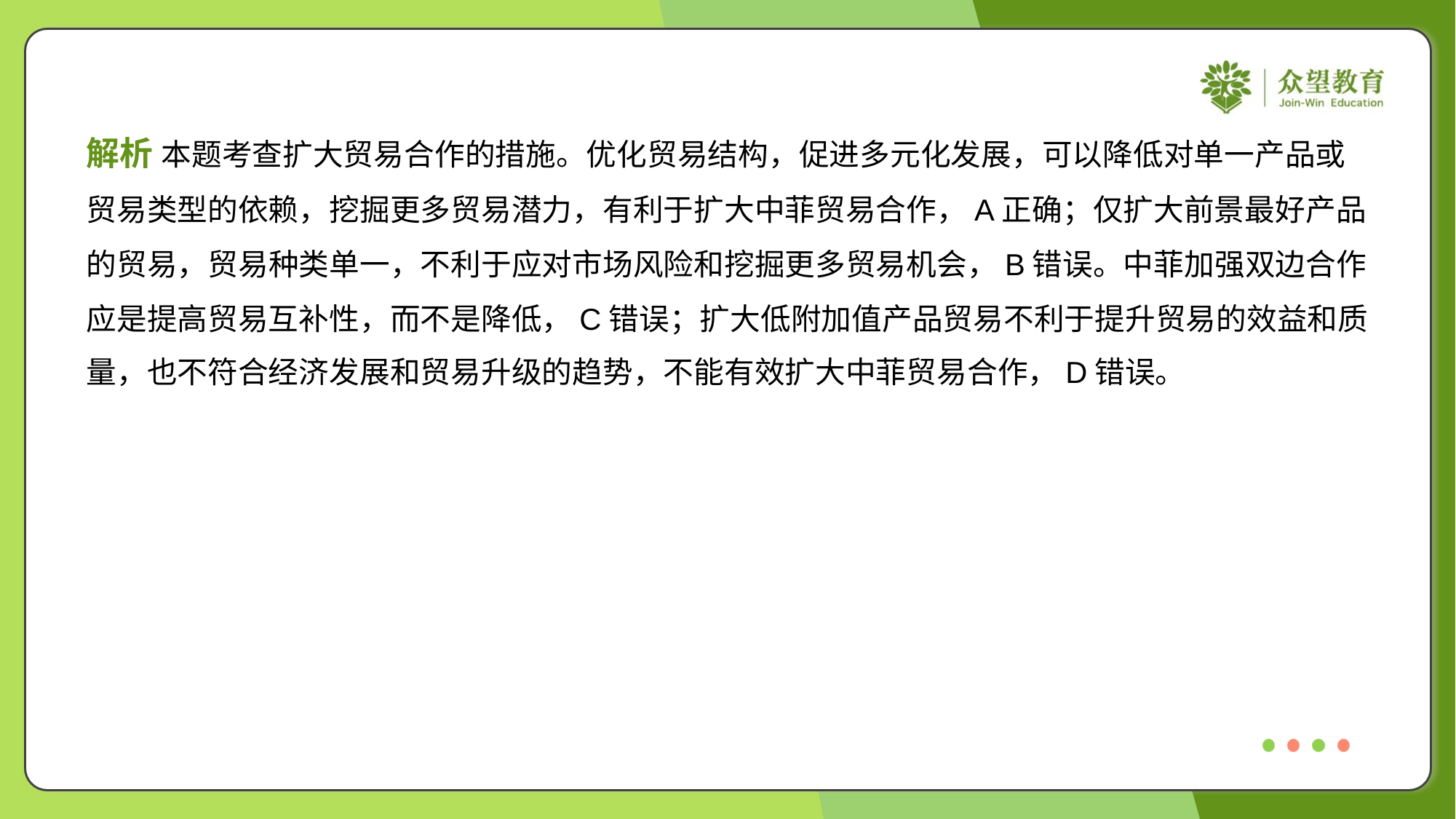

解析 本题考查扩大贸易合作的措施。优化贸易结构，促进多元化发展，可以降低对单一产品或
贸易类型的依赖，挖掘更多贸易潜力，有利于扩大中菲贸易合作，A正确；仅扩大前景最好产品
的贸易，贸易种类单一，不利于应对市场风险和挖掘更多贸易机会，B错误。中菲加强双边合作
应是提高贸易互补性，而不是降低，C错误；扩大低附加值产品贸易不利于提升贸易的效益和质
量，也不符合经济发展和贸易升级的趋势，不能有效扩大中菲贸易合作，D错误。